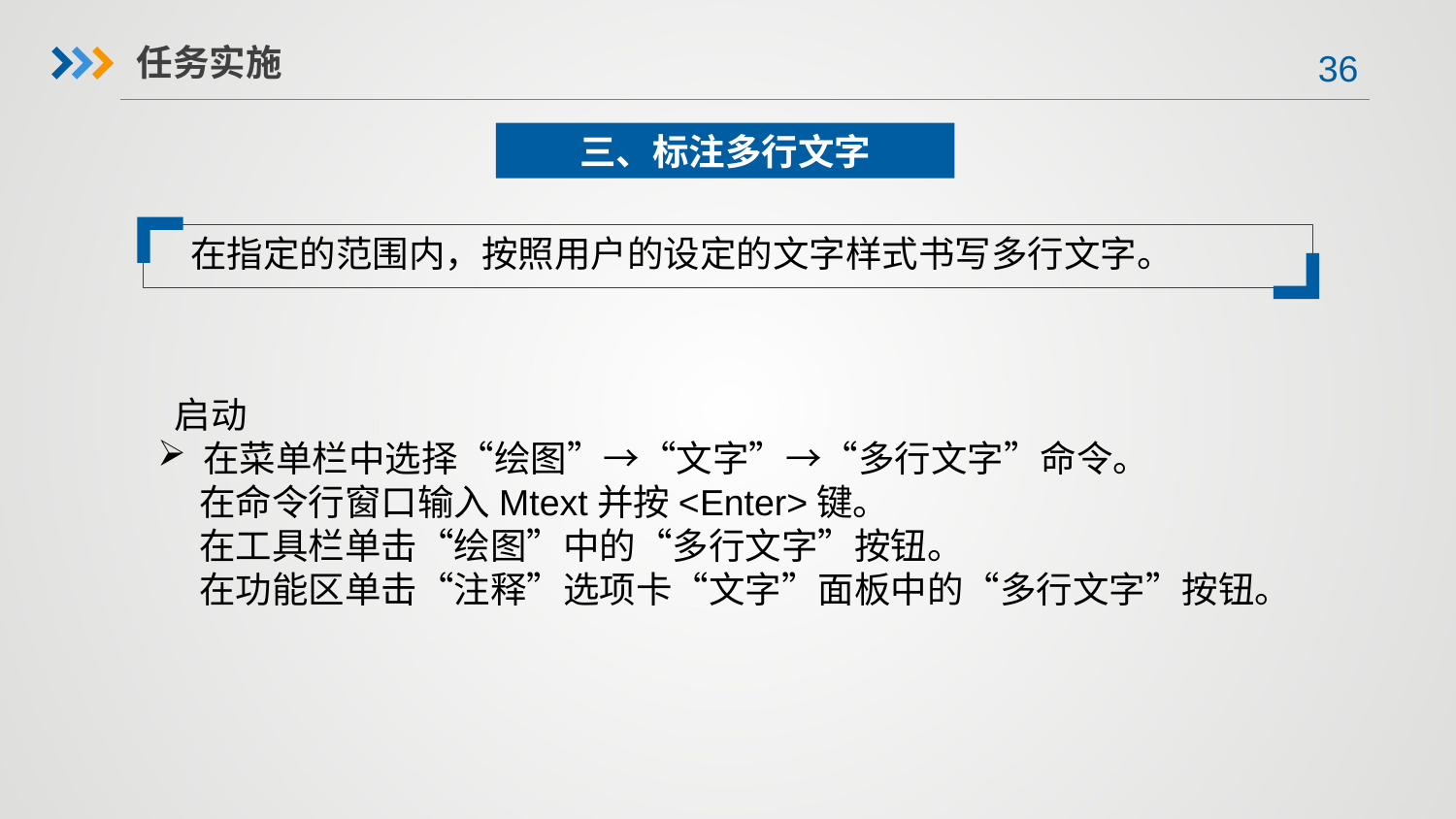

任务实施
三、标注多行文字

在指定的范围内，按照用户的设定的文字样式书写多行文字。

 启动在菜单栏中选择“绘图”→“文字”→“多行文字”命令。
    在命令行窗口输入Mtext并按<Enter>键。
    在工具栏单击“绘图”中的“多行文字”按钮。
    在功能区单击“注释”选项卡“文字”面板中的“多行文字”按钮。